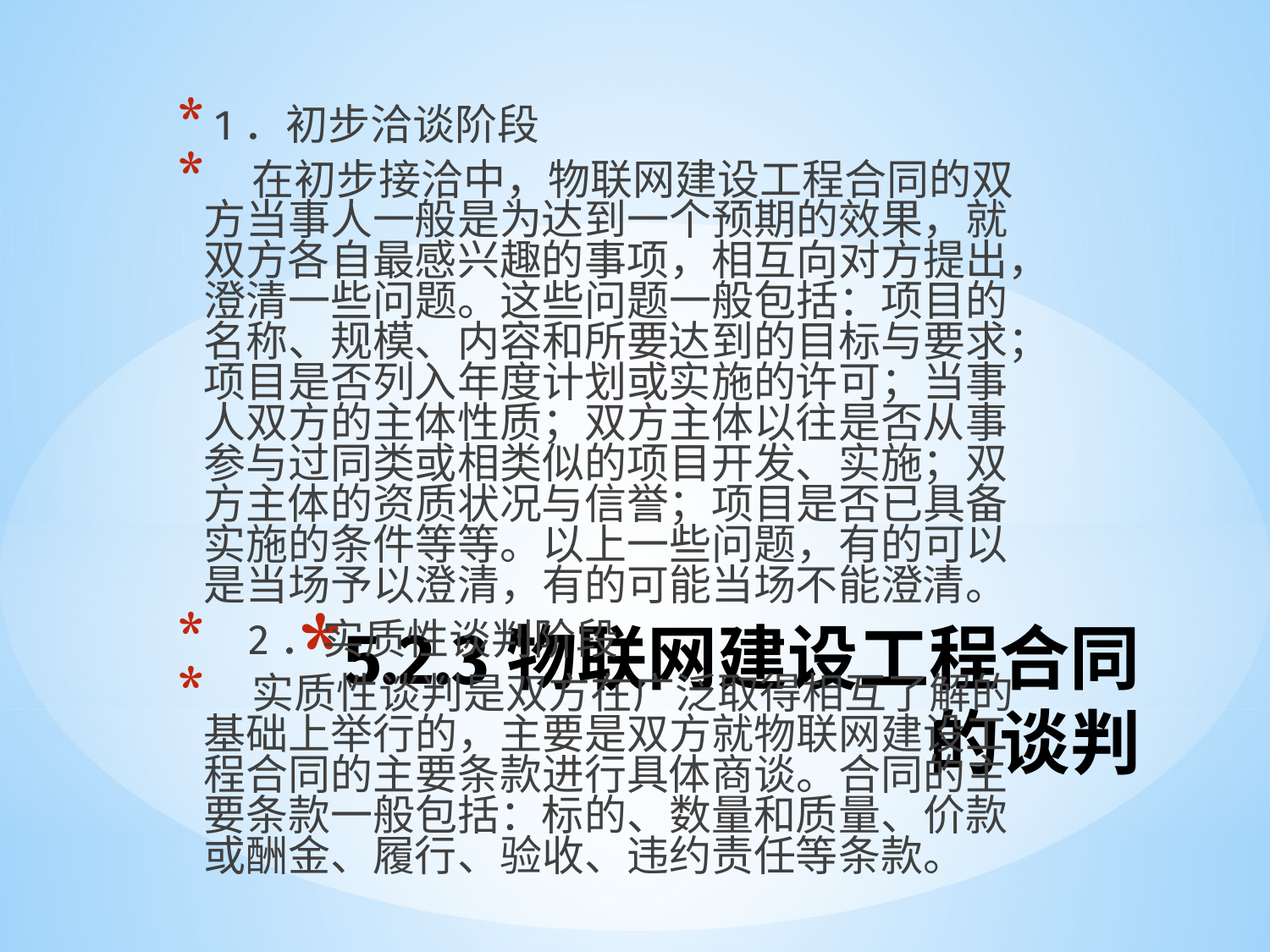

1．初步洽谈阶段
    在初步接洽中，物联网建设工程合同的双方当事人一般是为达到一个预期的效果，就双方各自最感兴趣的事项，相互向对方提出，澄清一些问题。这些问题一般包括：项目的名称、规模、内容和所要达到的目标与要求；项目是否列入年度计划或实施的许可；当事人双方的主体性质；双方主体以往是否从事参与过同类或相类似的项目开发、实施；双方主体的资质状况与信誉；项目是否已具备实施的条件等等。以上一些问题，有的可以是当场予以澄清，有的可能当场不能澄清。
    2．实质性谈判阶段
    实质性谈判是双方在广泛取得相互了解的基础上举行的，主要是双方就物联网建设工程合同的主要条款进行具体商谈。合同的主要条款一般包括：标的、数量和质量、价款或酬金、履行、验收、违约责任等条款。
# 5.2.3物联网建设工程合同的谈判